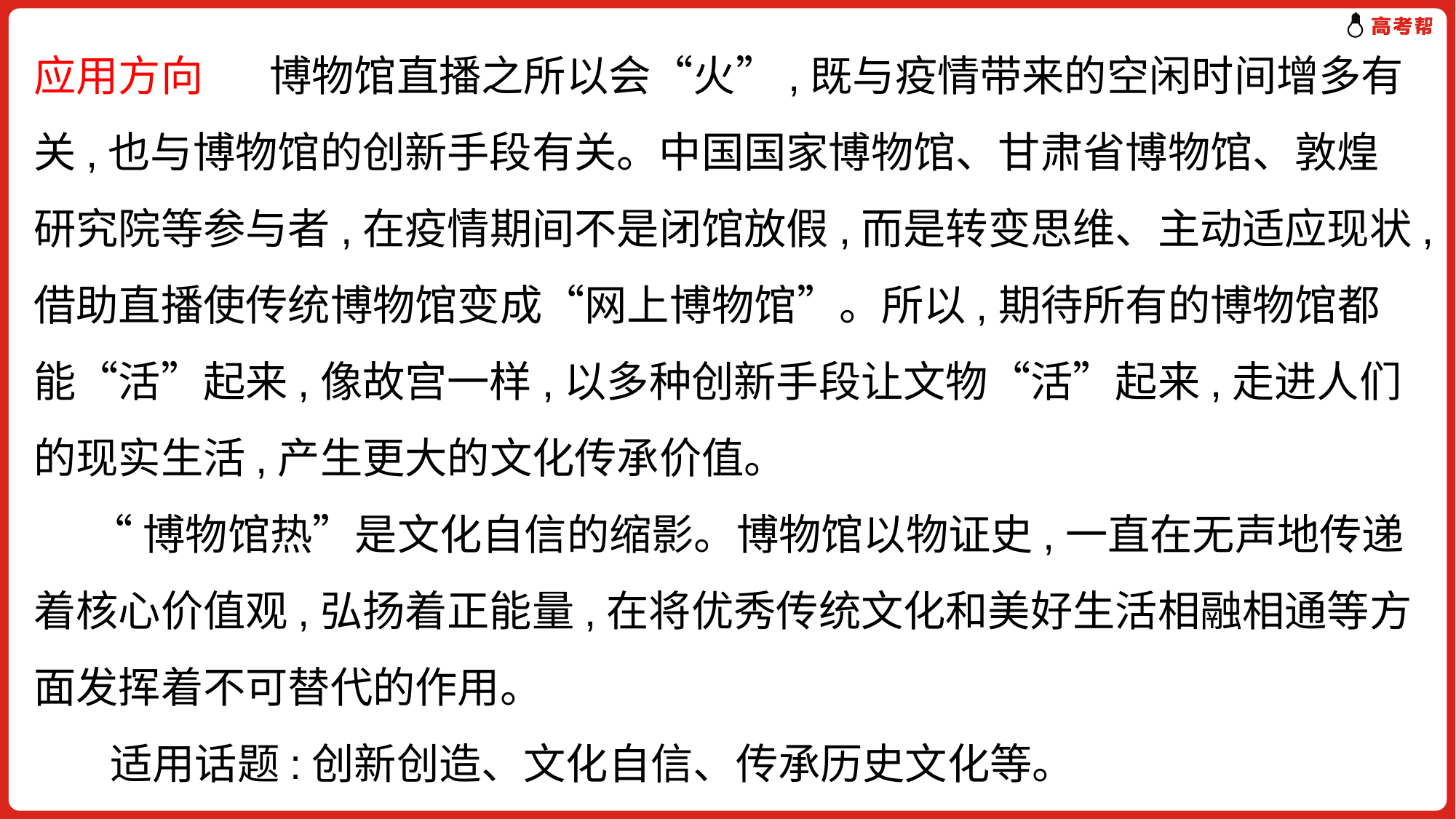

应用方向       博物馆直播之所以会“火”,既与疫情带来的空闲时间增多有关,也与博物馆的创新手段有关。中国国家博物馆、甘肃省博物馆、敦煌研究院等参与者,在疫情期间不是闭馆放假,而是转变思维、主动适应现状,借助直播使传统博物馆变成“网上博物馆”。所以,期待所有的博物馆都能“活”起来,像故宫一样,以多种创新手段让文物“活”起来,走进人们的现实生活,产生更大的文化传承价值。
      “博物馆热”是文化自信的缩影。博物馆以物证史,一直在无声地传递着核心价值观,弘扬着正能量,在将优秀传统文化和美好生活相融相通等方面发挥着不可替代的作用。
       适用话题:创新创造、文化自信、传承历史文化等。